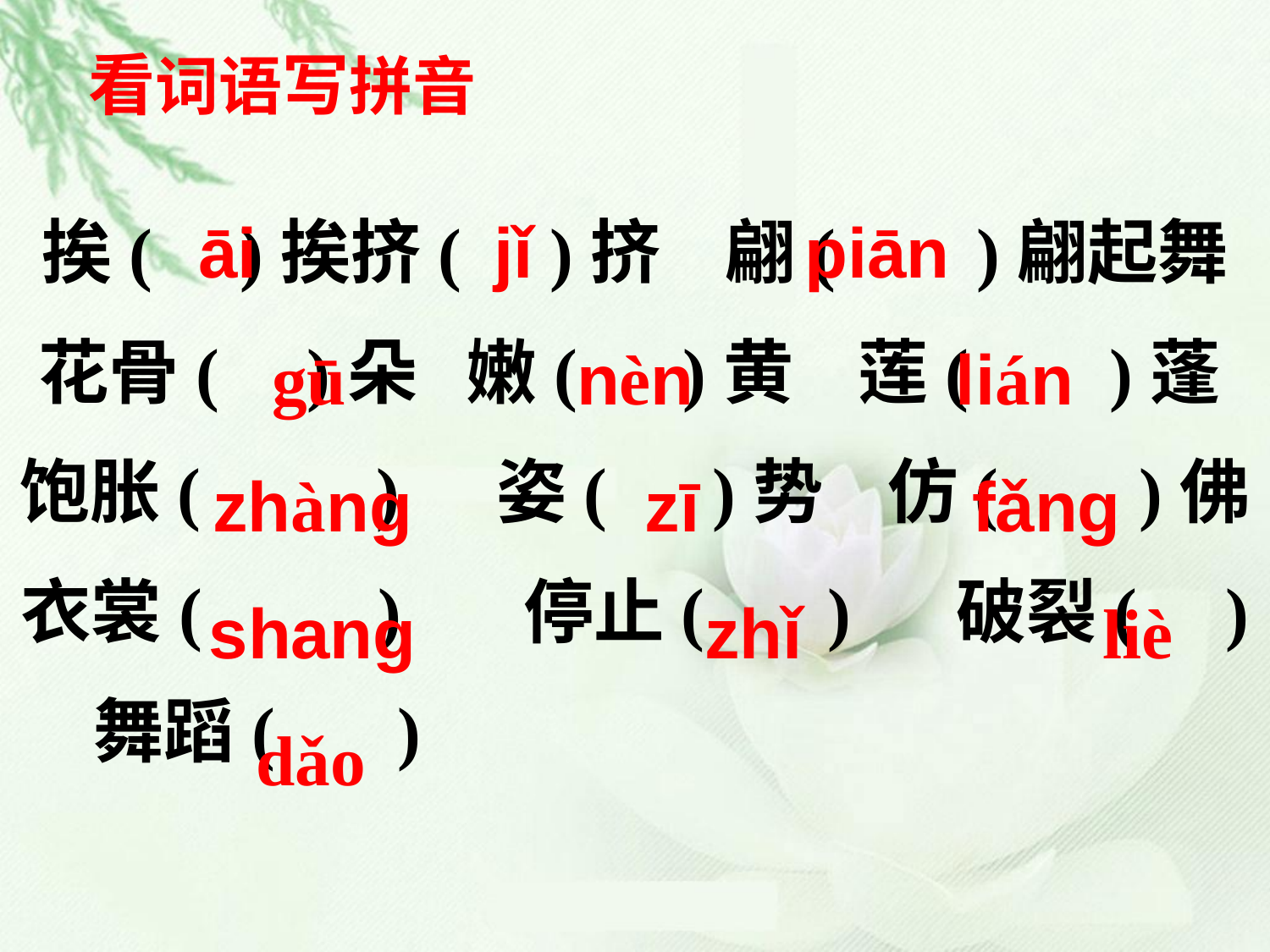

看词语写拼音

挨(     )挨挤(     )挤    翩(        )翩起舞
花骨(     )朵   嫩(      )黄    莲(        )蓬
饱胀(          )     姿(      )势    仿(        )佛
衣裳(          )      停止(       )     破裂(     )
    舞蹈(       )
āi
jǐ
piān
gū
nèn
lián
zhàng
zī
fǎng
shang
zhǐ
liè
dǎo